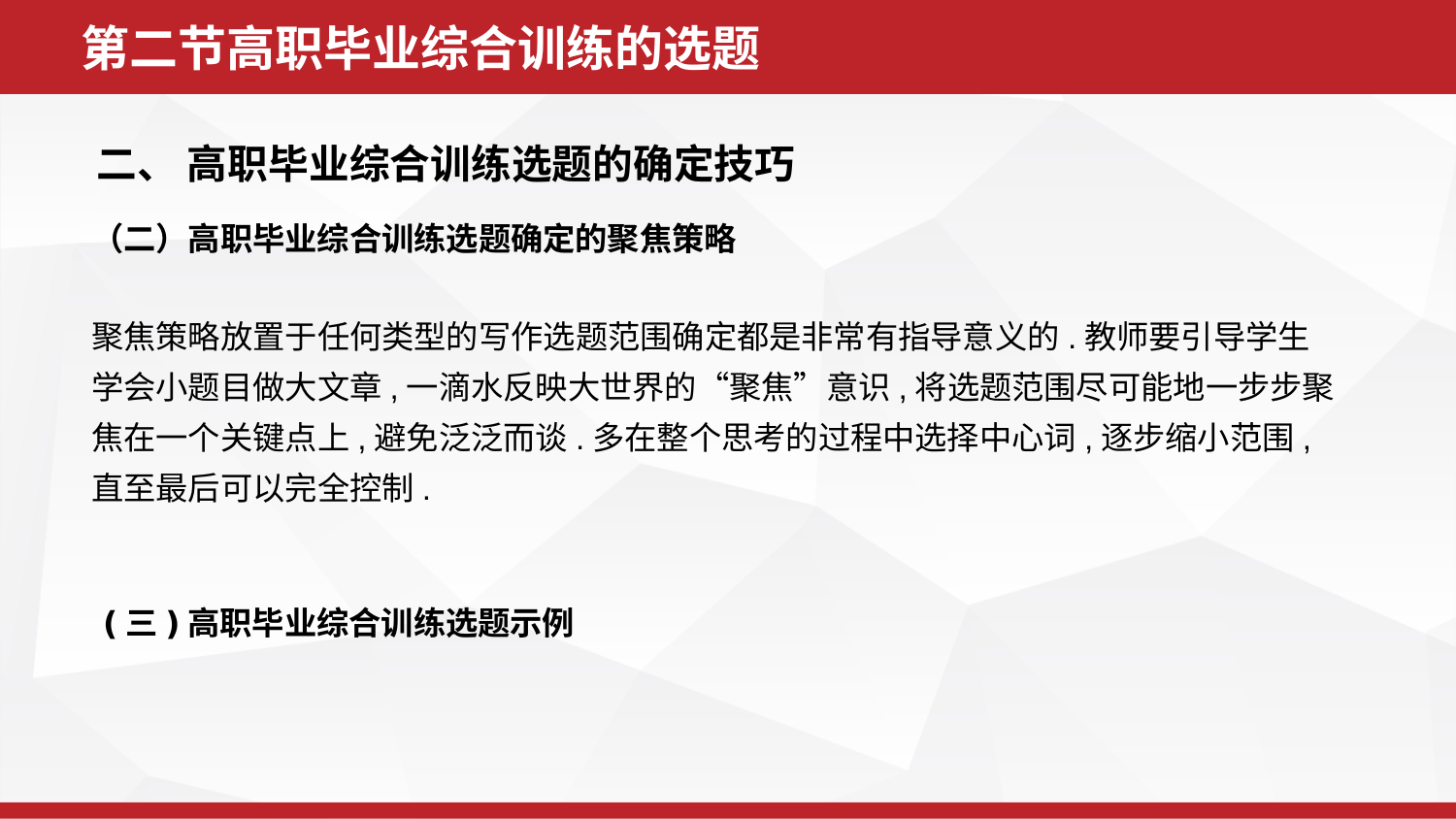

第二节高职毕业综合训练的选题
二、 高职毕业综合训练选题的确定技巧
（二）高职毕业综合训练选题确定的聚焦策略
聚焦策略放置于任何类型的写作选题范围确定都是非常有指导意义的.教师要引导学生学会小题目做大文章,一滴水反映大世界的“聚焦”意识,将选题范围尽可能地一步步聚焦在一个关键点上,避免泛泛而谈.多在整个思考的过程中选择中心词,逐步缩小范围,直至最后可以完全控制.
 (三)高职毕业综合训练选题示例